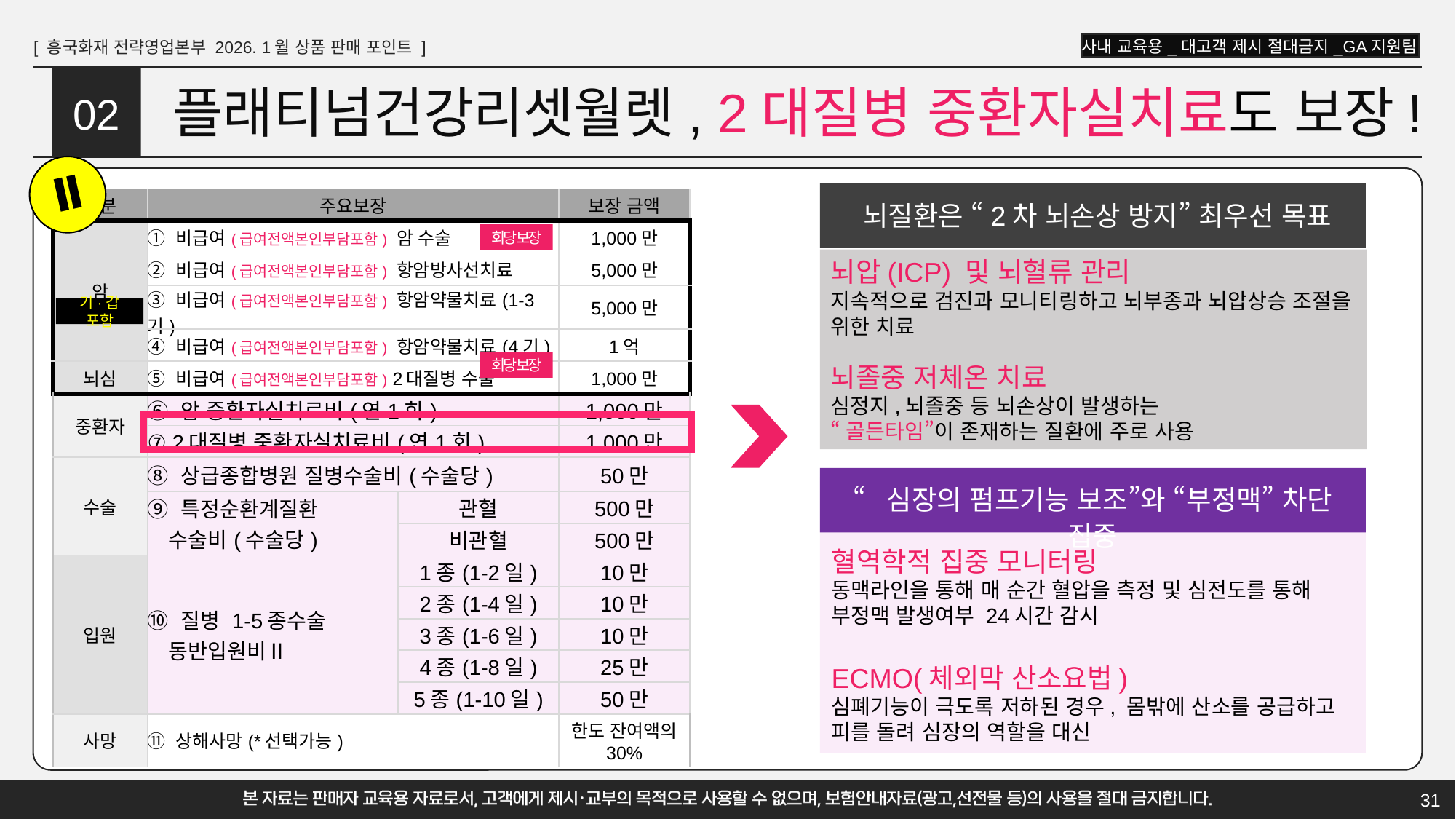

# 플래티넘건강리셋월렛, 2대질병 중환자실치료도 보장!
02

Ⅱ

| 구분 | 주요보장 |  | 보장 금액 |
| --- | --- | --- | --- |
| 암 | ① 비급여(급여전액본인부담포함) 암 수술 |  | 1,000만 |
|  | ② 비급여(급여전액본인부담포함) 항암방사선치료 |  | 5,000만 |
|  | ③ 비급여(급여전액본인부담포함) 항암약물치료(1-3기) |  | 5,000만 |
|  | ④ 비급여(급여전액본인부담포함) 항암약물치료(4기) |  | 1억 |
| 뇌심 | ⑤ 비급여(급여전액본인부담포함) 2대질병 수술 |  | 1,000만 |
| 중환자 | ⑥ 암 중환자실치료비(연1회) |  | 1,000만 |
|  | ⑦ 2대질병 중환자실치료비(연1회) |  | 1,000만 |
| 수술 | ⑧ 상급종합병원 질병수술비(수술당) |  | 50만 |
|  | ⑨ 특정순환계질환 　수술비(수술당) | 관혈 | 500만 |
|  |  | 비관혈 | 500만 |
| 입원 | ⑩ 질병 1-5종수술 　동반입원비Ⅱ | 1종(1-2일) | 10만 |
|  |  | 2종(1-4일) | 10만 |
|  |  | 3종(1-6일) | 10만 |
|  |  | 4종(1-8일) | 25만 |
|  |  | 5종(1-10일) | 50만 |
| 사망 | ⑪ 상해사망(\*선택가능) |  | 한도 잔여액의 30% |
뇌질환은 “2차 뇌손상 방지” 최우선 목표
회당 보장
뇌압(ICP) 및 뇌혈류 관리
지속적으로 검진과 모니티링하고 뇌부종과 뇌압상승 조절을 위한 치료

뇌졸중 저체온 치료
심정지,뇌졸중 등 뇌손상이 발생하는
“골든타임”이 존재하는 질환에 주로 사용
기·갑 포함
회당 보장

“심장의 펌프기능 보조”와 “부정맥” 차단 집중

혈역학적 집중 모니터링
동맥라인을 통해 매 순간 혈압을 측정 및 심전도를 통해 부정맥 발생여부 24시간 감시

ECMO(체외막 산소요법)
심폐기능이 극도록 저하된 경우, 몸밖에 산소를 공급하고 피를 돌려 심장의 역할을 대신
31